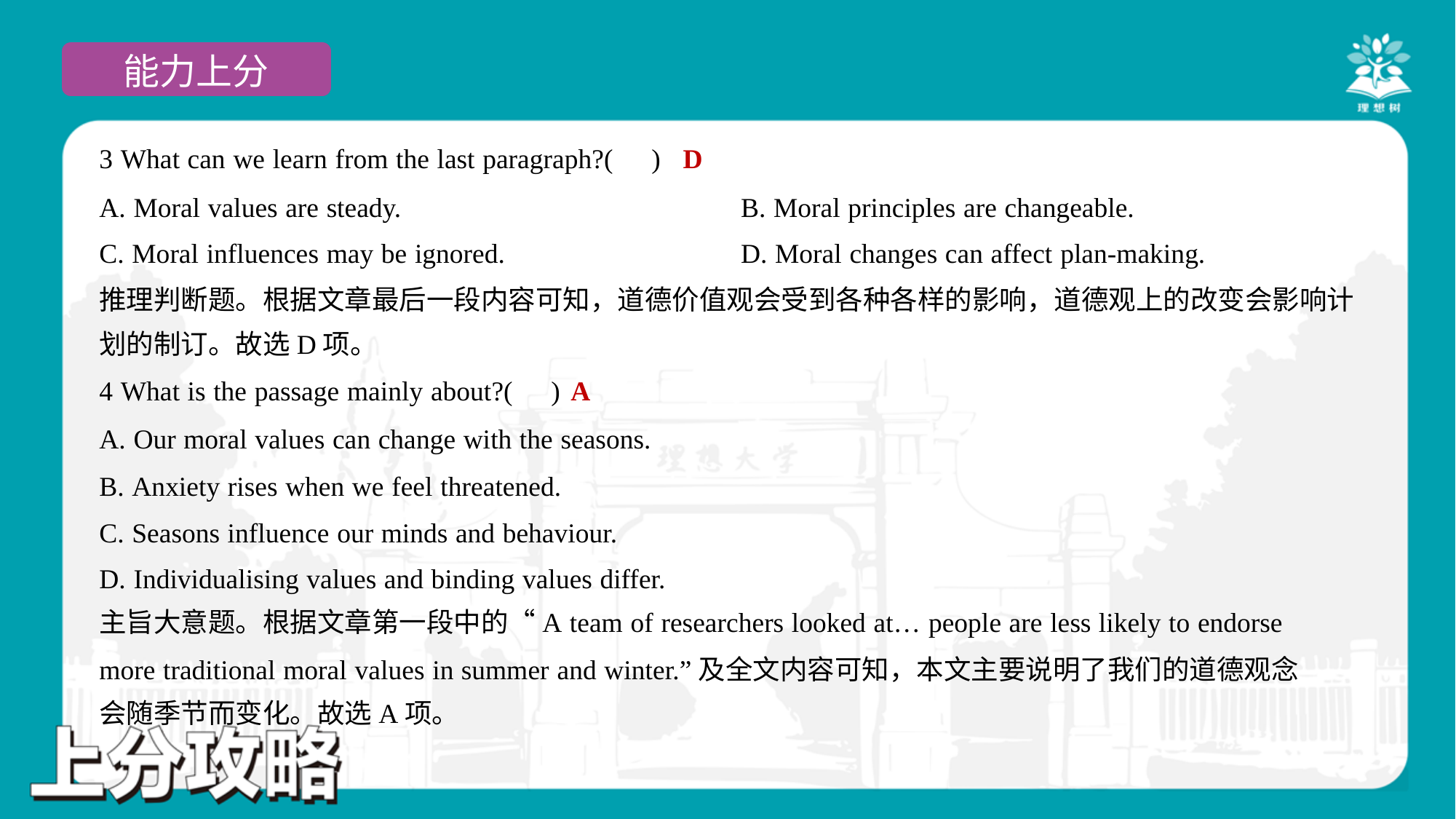

D
3 What can we learn from the last paragraph?(     )
A. Moral values are steady.	B. Moral principles are changeable.
C. Moral influences may be ignored.	D. Moral changes can affect plan-making.
推理判断题。根据文章最后一段内容可知，道德价值观会受到各种各样的影响，道德观上的改变会影响计
划的制订。故选D项。
A
4 What is the passage mainly about?(     )
A. Our moral values can change with the seasons.
B. Anxiety rises when we feel threatened.
C. Seasons influence our minds and behaviour.
D. Individualising values and binding values differ.
主旨大意题。根据文章第一段中的“A team of researchers looked at… people are less likely to endorse
more traditional moral values in summer and winter.”及全文内容可知，本文主要说明了我们的道德观念
会随季节而变化。故选A项。